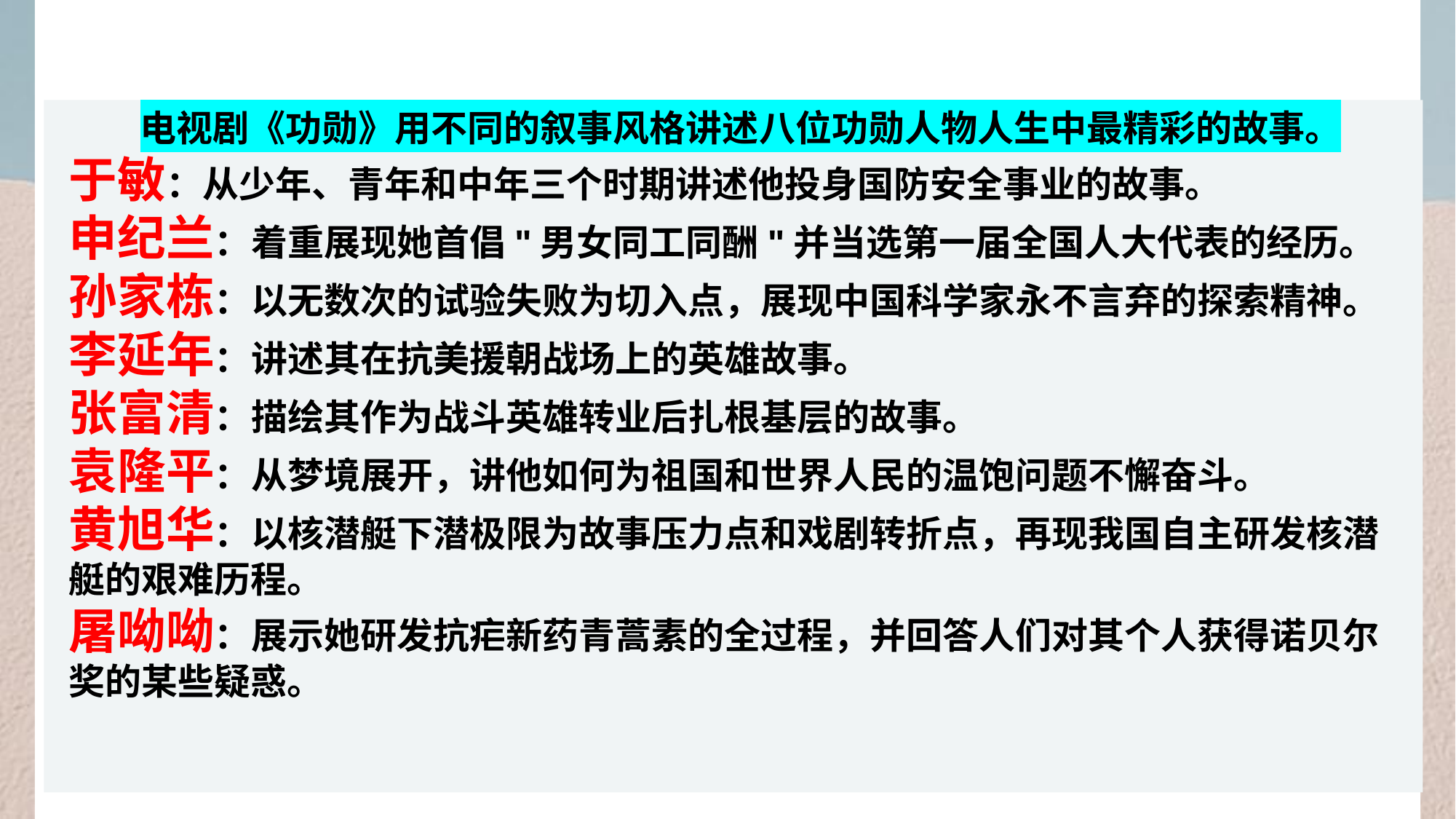

电视剧《功勋》用不同的叙事风格讲述八位功勋人物人生中最精彩的故事。
于敏：从少年、青年和中年三个时期讲述他投身国防安全事业的故事。
申纪兰：着重展现她首倡"男女同工同酬"并当选第一届全国人大代表的经历。
孙家栋：以无数次的试验失败为切入点，展现中国科学家永不言弃的探索精神。
李延年：讲述其在抗美援朝战场上的英雄故事。
张富清：描绘其作为战斗英雄转业后扎根基层的故事。
袁隆平：从梦境展开，讲他如何为祖国和世界人民的温饱问题不懈奋斗。
黄旭华：以核潜艇下潜极限为故事压力点和戏剧转折点，再现我国自主研发核潜艇的艰难历程。
屠呦呦：展示她研发抗疟新药青蒿素的全过程，并回答人们对其个人获得诺贝尔奖的某些疑惑。